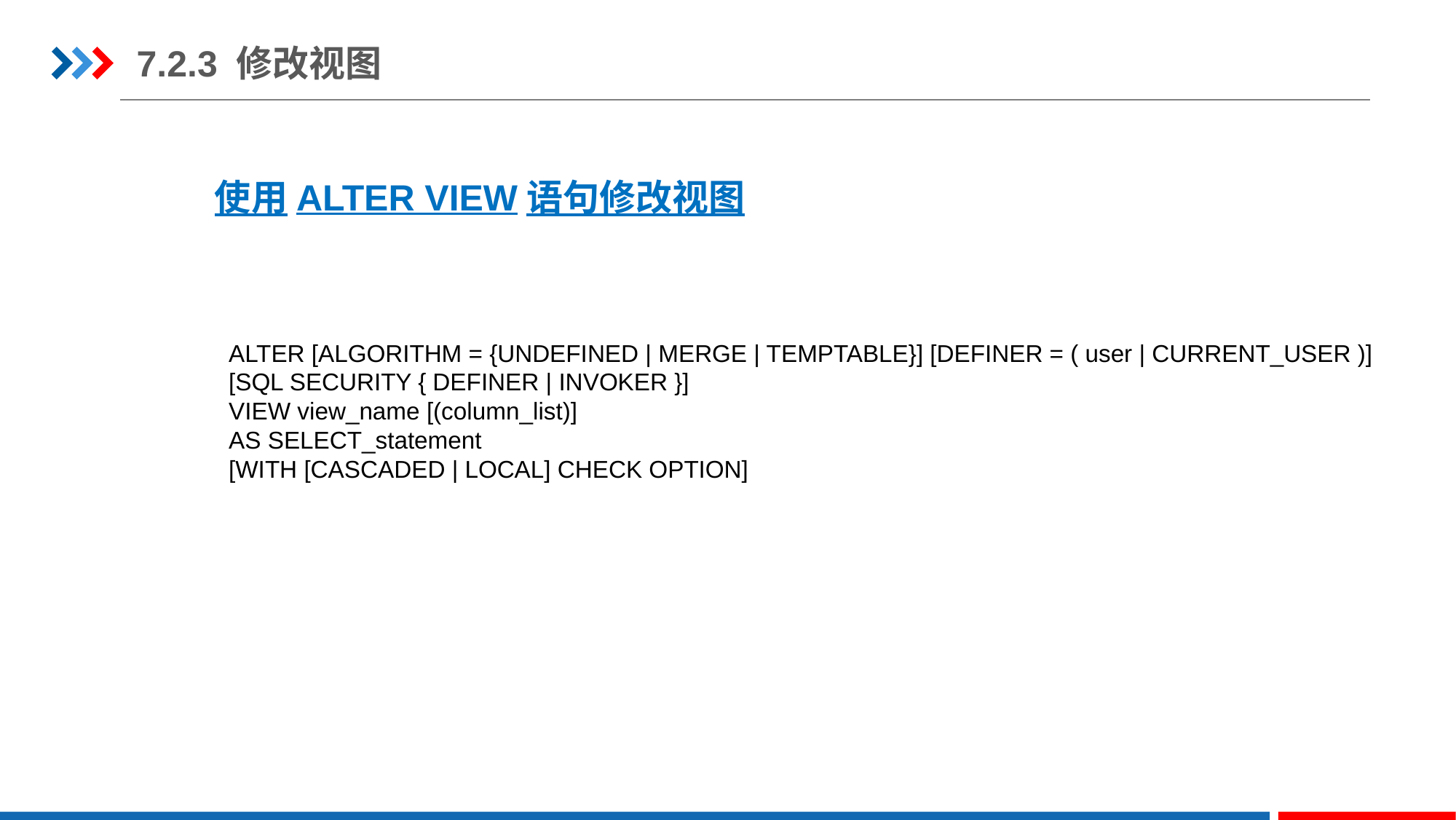

7.2.3 修改视图
使用ALTER VIEW语句修改视图
ALTER [ALGORITHM = {UNDEFINED | MERGE | TEMPTABLE}] [DEFINER = ( user | CURRENT_USER )]
[SQL SECURITY { DEFINER | INVOKER }]
VIEW view_name [(column_list)]
AS SELECT_statement
[WITH [CASCADED | LOCAL] CHECK OPTION]